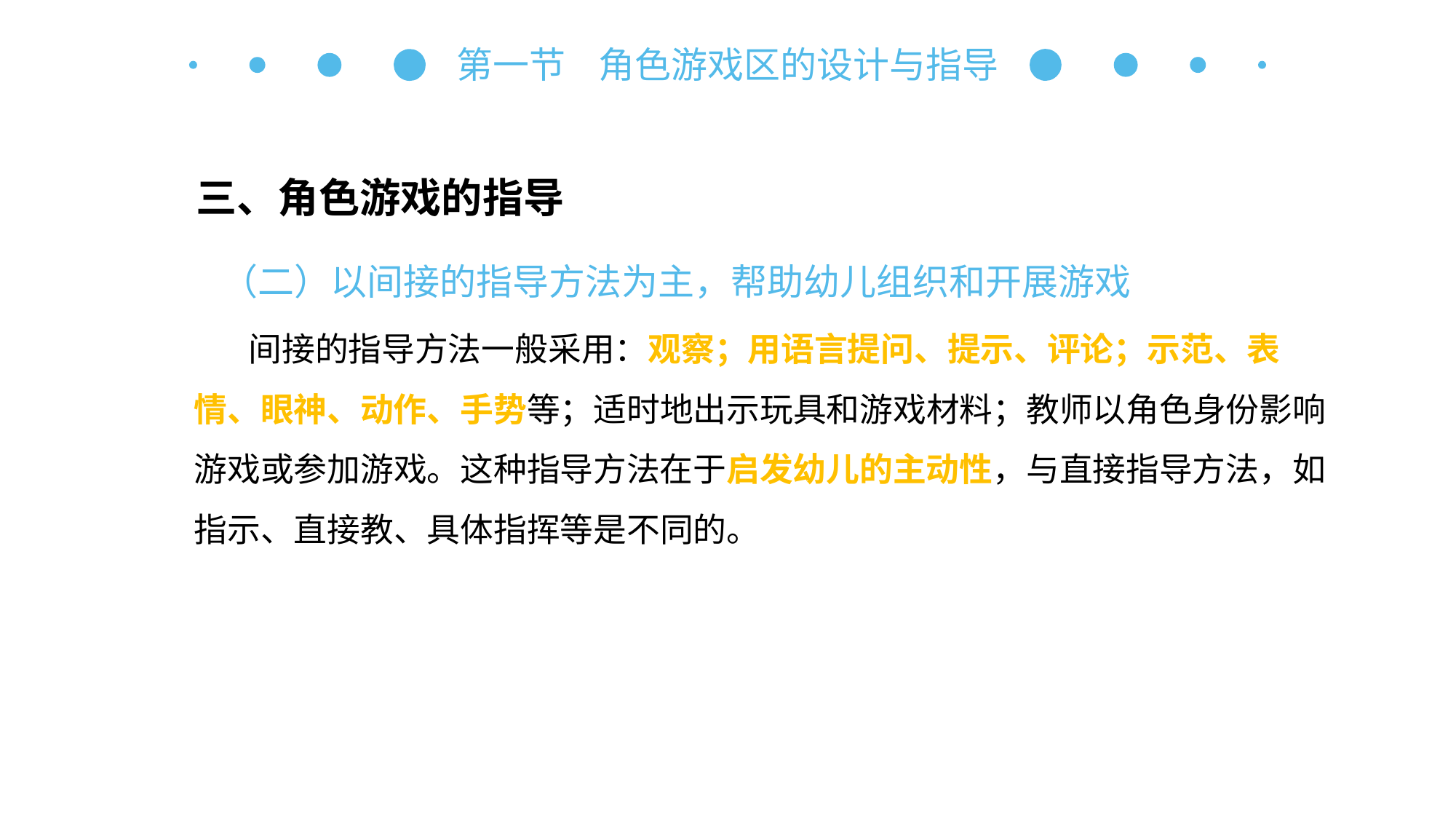

第一节    角色游戏区的设计与指导

三、角色游戏的指导
（二）以间接的指导方法为主，帮助幼儿组织和开展游戏
间接的指导方法一般采用：观察；用语言提问、提示、评论；示范、表情、眼神、动作、手势等；适时地出示玩具和游戏材料；教师以角色身份影响游戏或参加游戏。这种指导方法在于启发幼儿的主动性，与直接指导方法，如指示、直接教、具体指挥等是不同的。